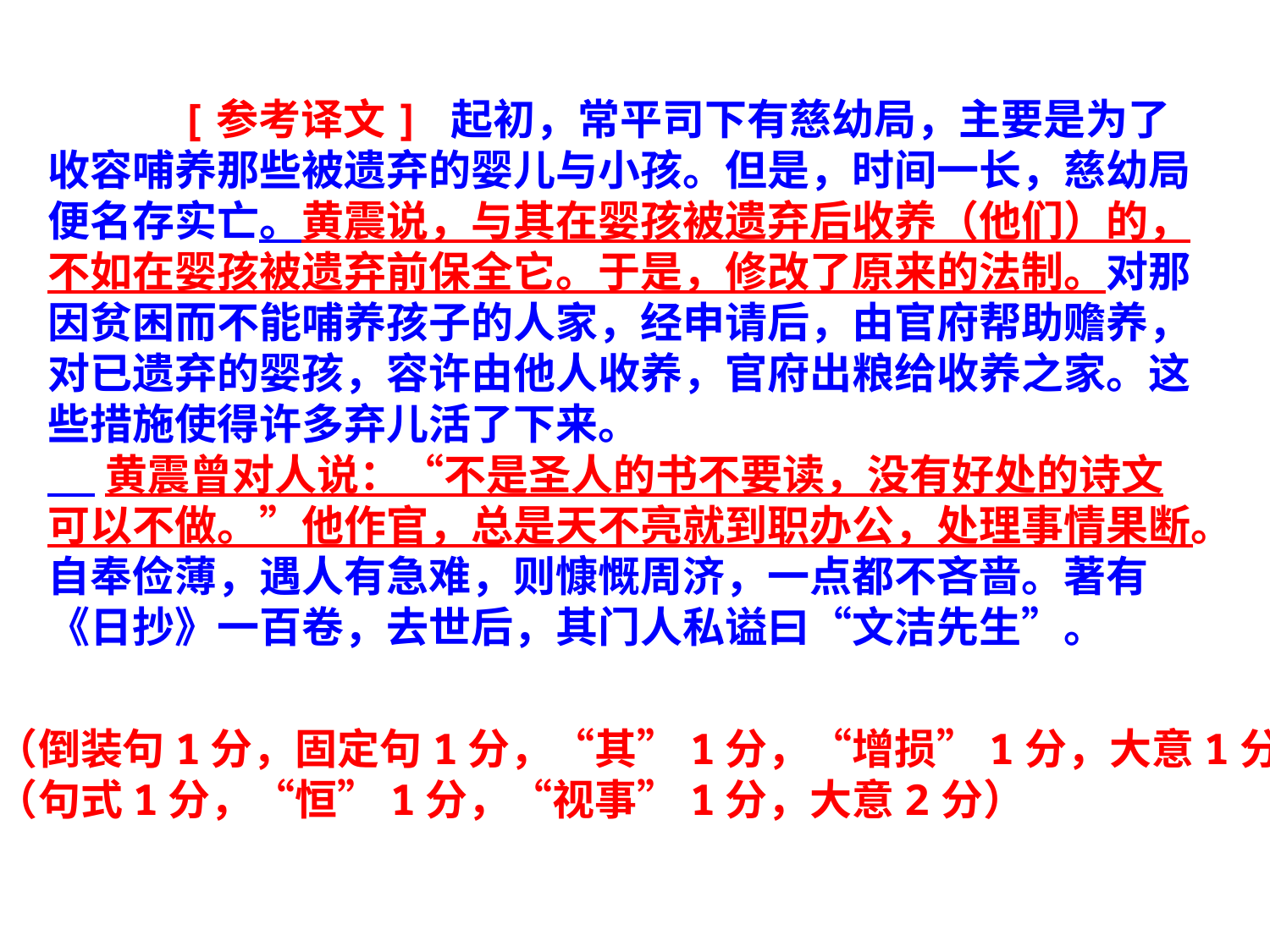

[参考译文]  起初，常平司下有慈幼局，主要是为了收容哺养那些被遗弃的婴儿与小孩。但是，时间一长，慈幼局便名存实亡。黄震说，与其在婴孩被遗弃后收养（他们）的，不如在婴孩被遗弃前保全它。于是，修改了原来的法制。对那因贫困而不能哺养孩子的人家，经申请后，由官府帮助赡养，对已遗弃的婴孩，容许由他人收养，官府出粮给收养之家。这些措施使得许多弃儿活了下来。
     黄震曾对人说：“不是圣人的书不要读，没有好处的诗文可以不做。”他作官，总是天不亮就到职办公，处理事情果断。自奉俭薄，遇人有急难，则慷慨周济，一点都不吝啬。著有《日抄》一百卷，去世后，其门人私谥曰“文洁先生”。
（倒装句1分，固定句1分，“其”1分，“增损”1分，大意1分）
（句式1分，“恒”1分，“视事”1分，大意2分）